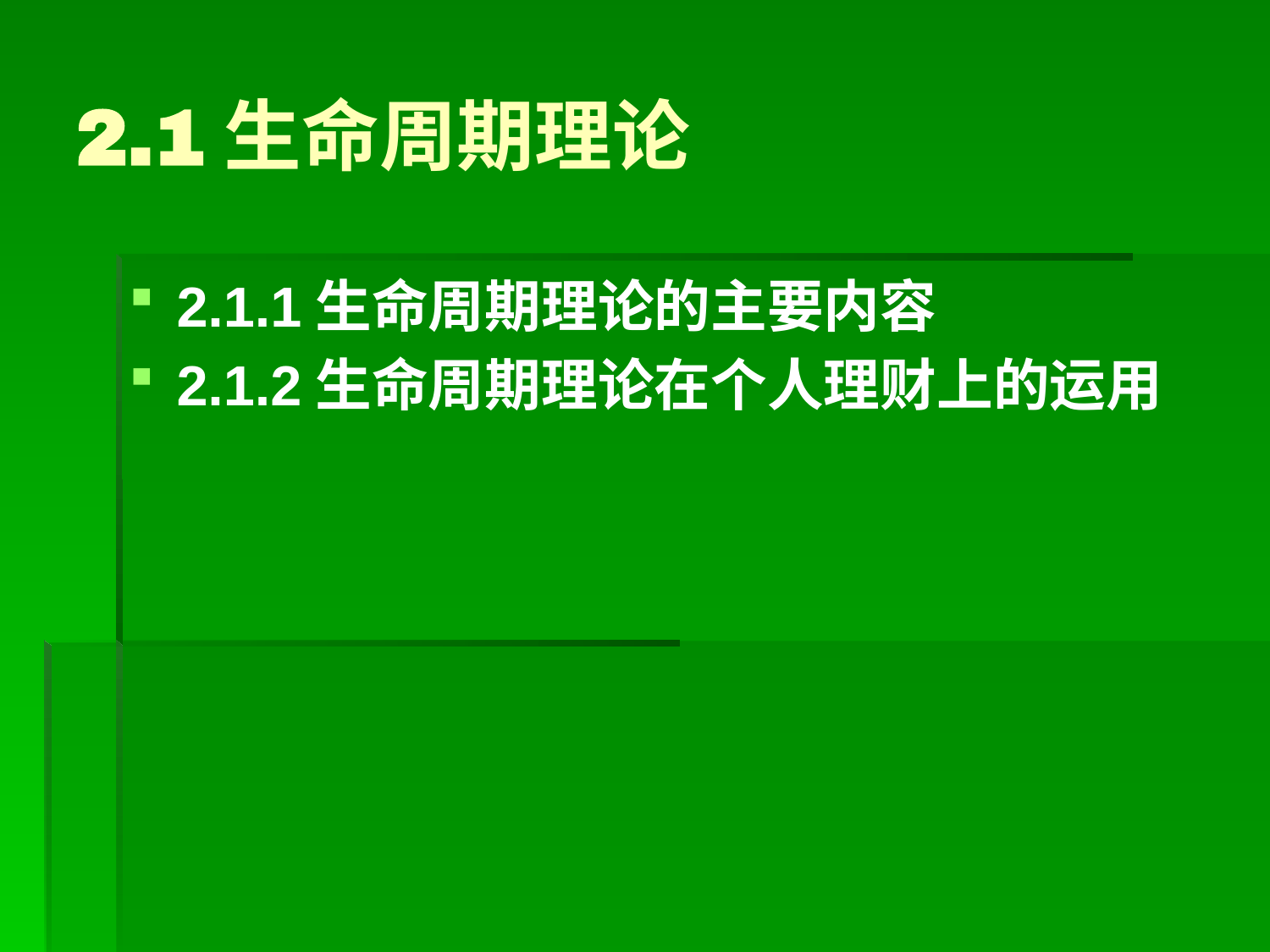

# 2.1生命周期理论
2.1.1生命周期理论的主要内容
2.1.2生命周期理论在个人理财上的运用